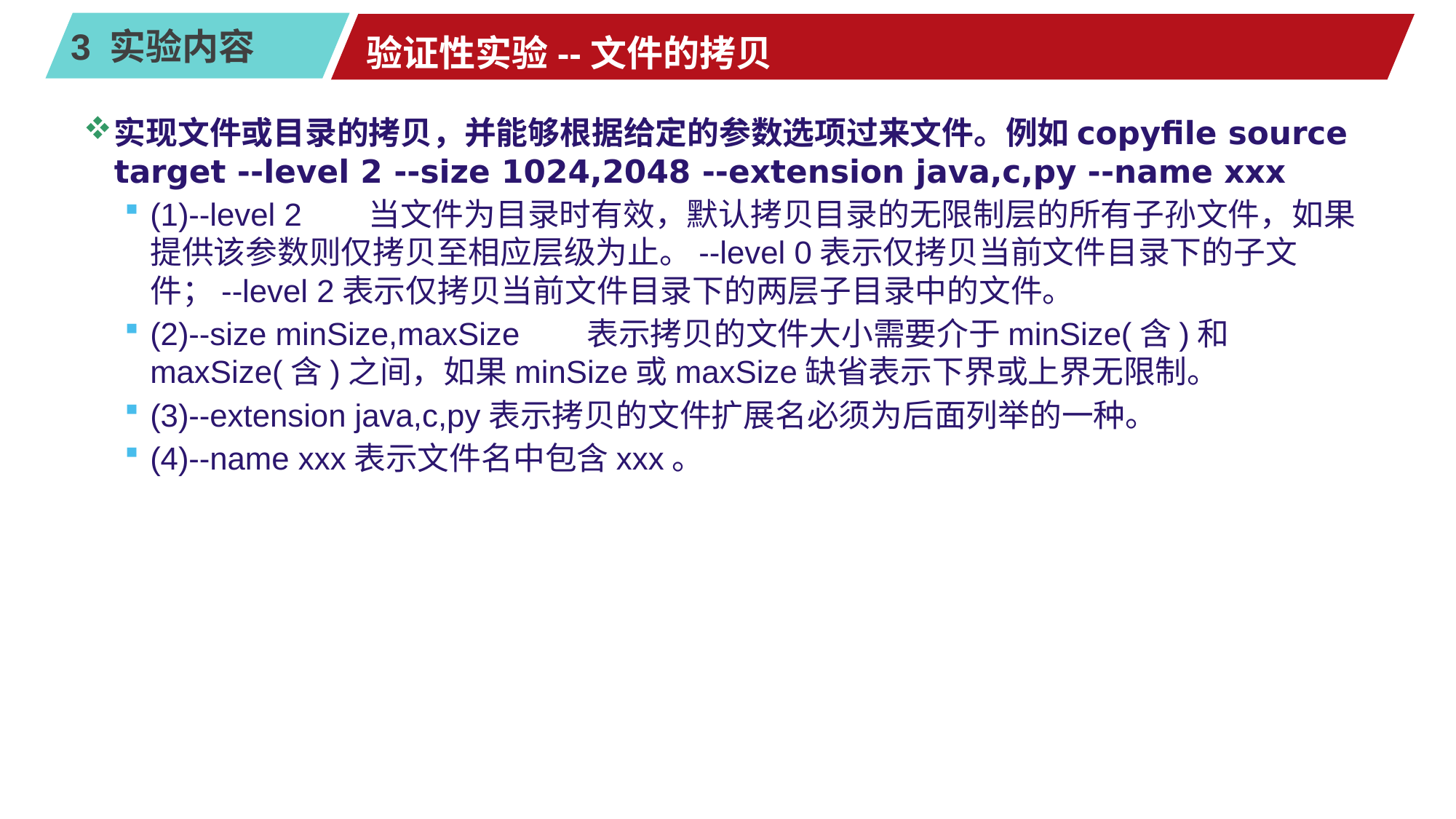

# 验证性实验--文件的拷贝
实现文件或目录的拷贝，并能够根据给定的参数选项过来文件。例如copyfile source target --level 2 --size 1024,2048 --extension java,c,py --name xxx
(1)--level 2	当文件为目录时有效，默认拷贝目录的无限制层的所有子孙文件，如果提供该参数则仅拷贝至相应层级为止。--level 0表示仅拷贝当前文件目录下的子文件；--level 2表示仅拷贝当前文件目录下的两层子目录中的文件。
(2)--size minSize,maxSize	表示拷贝的文件大小需要介于minSize(含)和maxSize(含)之间，如果minSize或maxSize缺省表示下界或上界无限制。
(3)--extension java,c,py表示拷贝的文件扩展名必须为后面列举的一种。
(4)--name xxx表示文件名中包含xxx。